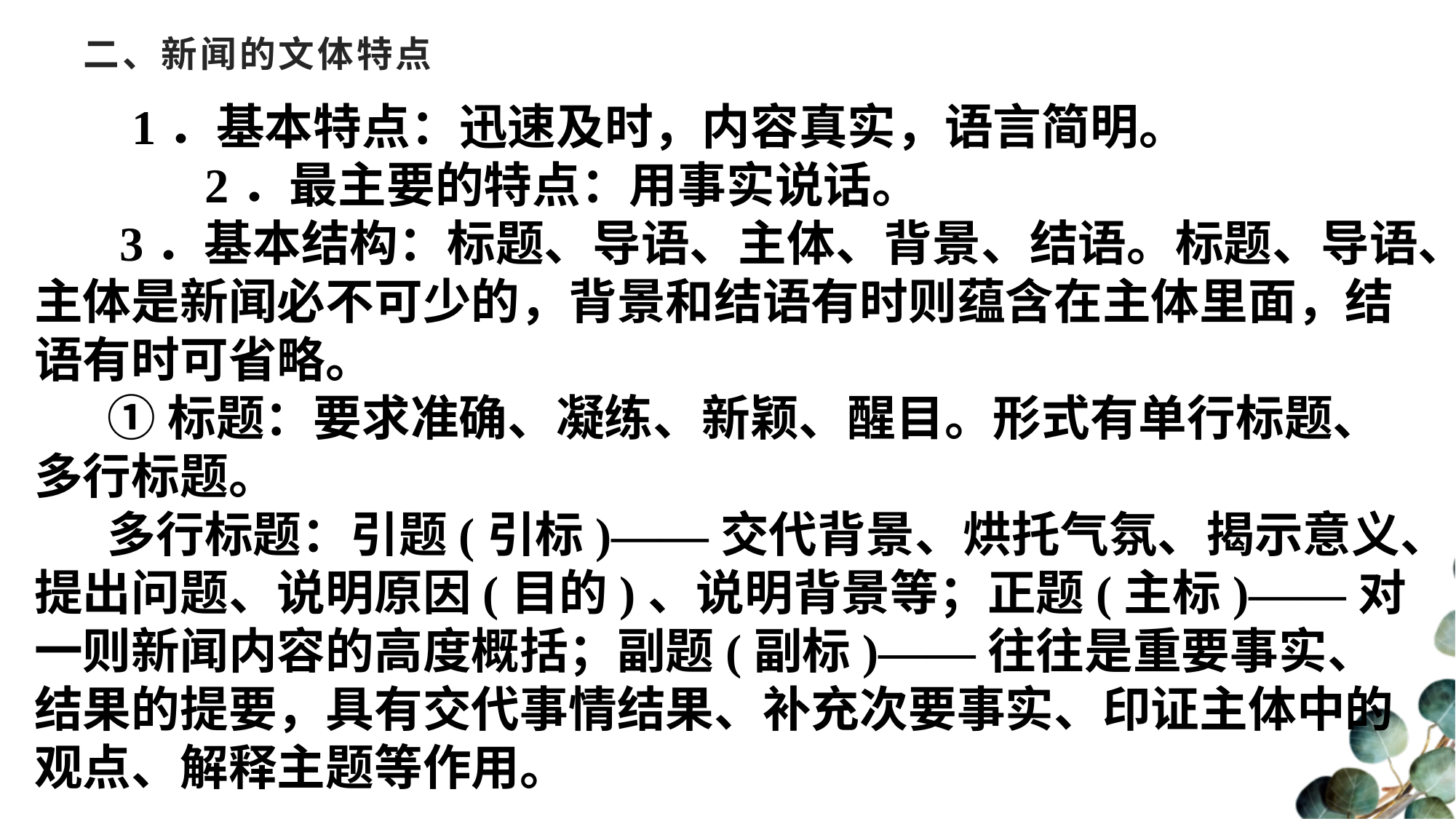

# 二、新闻的文体特点

  1．基本特点：迅速及时，内容真实，语言简明。
        2．最主要的特点：用事实说话。
 3．基本结构：标题、导语、主体、背景、结语。标题、导语、主体是新闻必不可少的，背景和结语有时则蕴含在主体里面，结语有时可省略。
①标题：要求准确、凝练、新颖、醒目。形式有单行标题、多行标题。
多行标题：引题(引标)——交代背景、烘托气氛、揭示意义、提出问题、说明原因(目的)、说明背景等；正题(主标)——对一则新闻内容的高度概括；副题(副标)——往往是重要事实、结果的提要，具有交代事情结果、补充次要事实、印证主体中的观点、解释主题等作用。